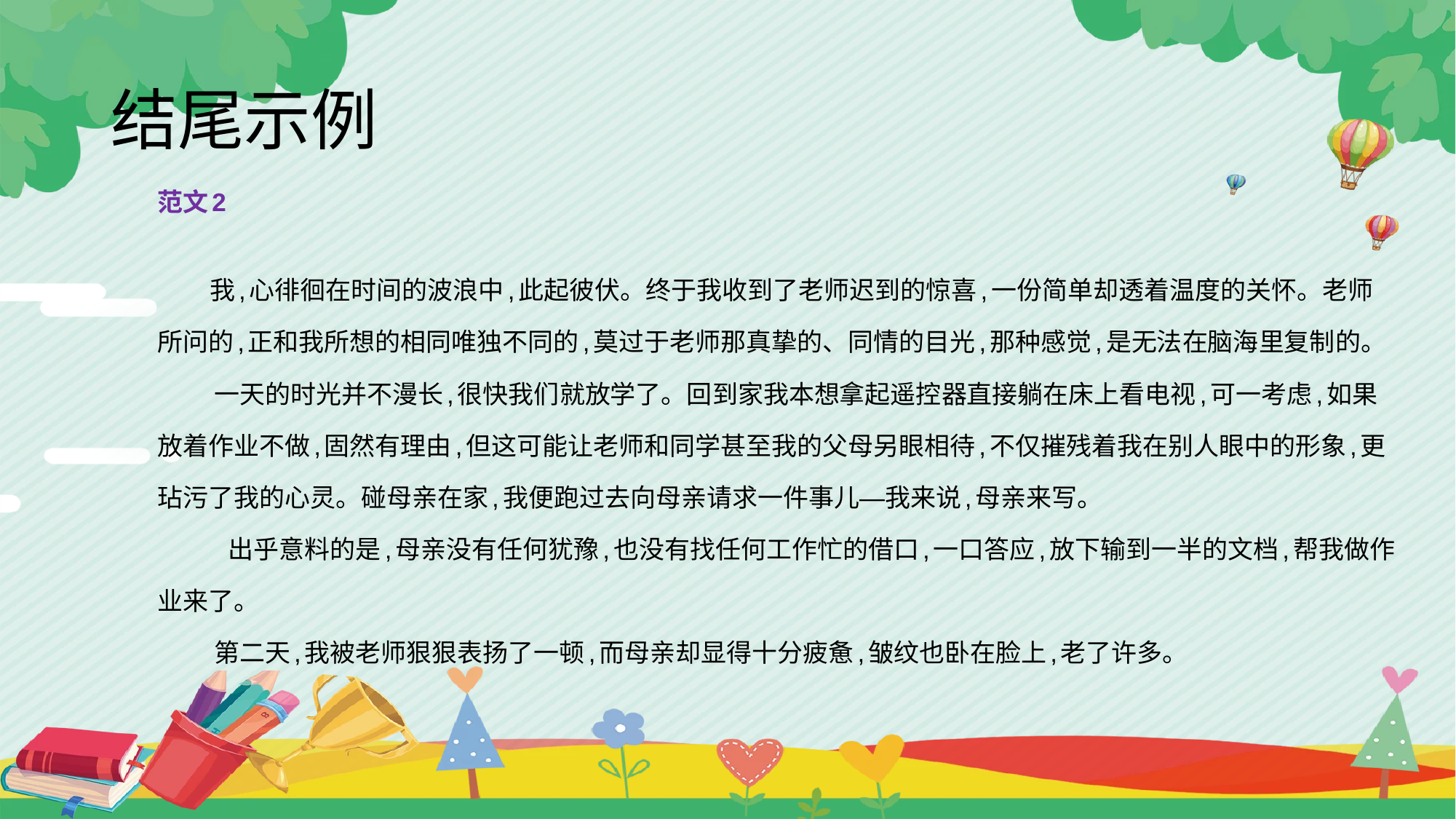

# 结尾示例
范文2
我,心徘徊在时间的波浪中,此起彼伏。终于我收到了老师迟到的惊喜,一份简单却透着温度的关怀。老师所问的,正和我所想的相同唯独不同的,莫过于老师那真挚的、同情的目光,那种感觉,是无法在脑海里复制的。
        一天的时光并不漫长,很快我们就放学了。回到家我本想拿起遥控器直接躺在床上看电视,可一考虑,如果放着作业不做,固然有理由,但这可能让老师和同学甚至我的父母另眼相待,不仅摧残着我在别人眼中的形象,更玷污了我的心灵。碰母亲在家,我便跑过去向母亲请求一件事儿—我来说,母亲来写。
          出乎意料的是,母亲没有任何犹豫,也没有找任何工作忙的借口,一口答应,放下输到一半的文档,帮我做作业来了。
        第二天,我被老师狠狠表扬了一顿,而母亲却显得十分疲惫,皱纹也卧在脸上,老了许多。